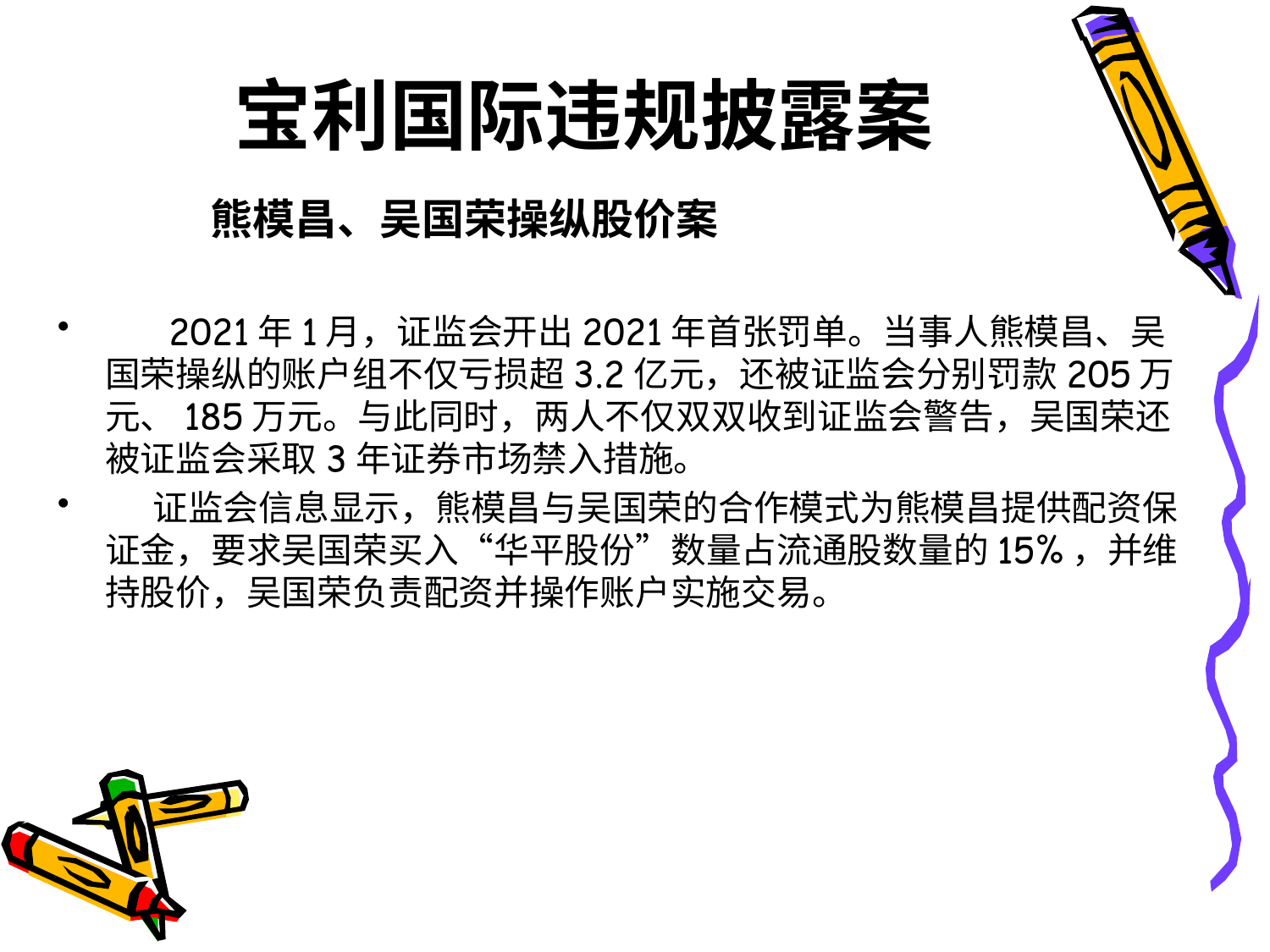

# 宝利国际违规披露案
               熊模昌、吴国荣操纵股价案

      2021年1月，证监会开出2021年首张罚单。当事人熊模昌、吴国荣操纵的账户组不仅亏损超3.2亿元，还被证监会分别罚款205万元、185万元。与此同时，两人不仅双双收到证监会警告，吴国荣还被证监会采取3年证券市场禁入措施。
     证监会信息显示，熊模昌与吴国荣的合作模式为熊模昌提供配资保证金，要求吴国荣买入“华平股份”数量占流通股数量的15%，并维持股价，吴国荣负责配资并操作账户实施交易。